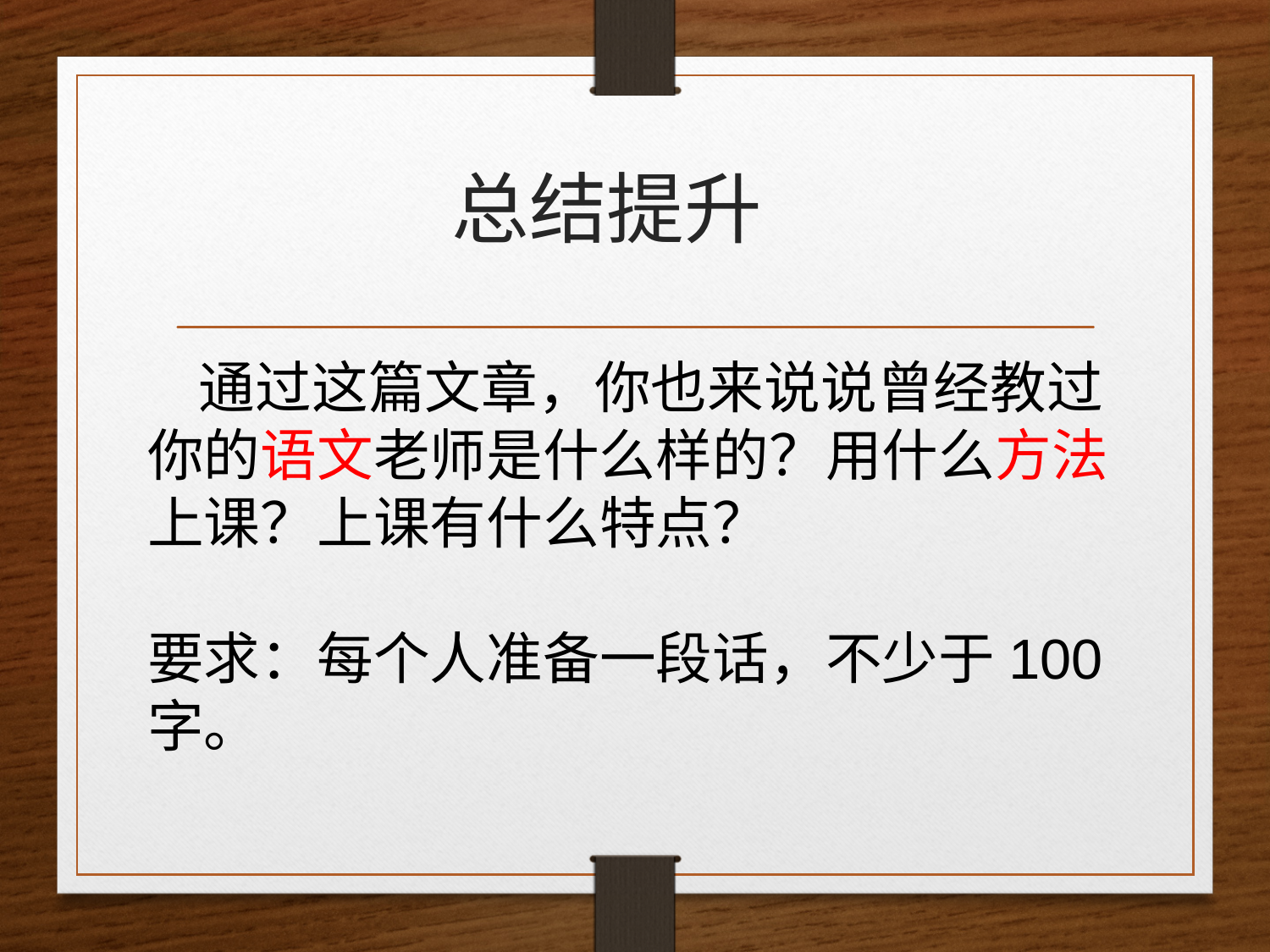

# 总结提升
   通过这篇文章，你也来说说曾经教过你的语文老师是什么样的？用什么方法上课？上课有什么特点？

要求：每个人准备一段话，不少于100字。